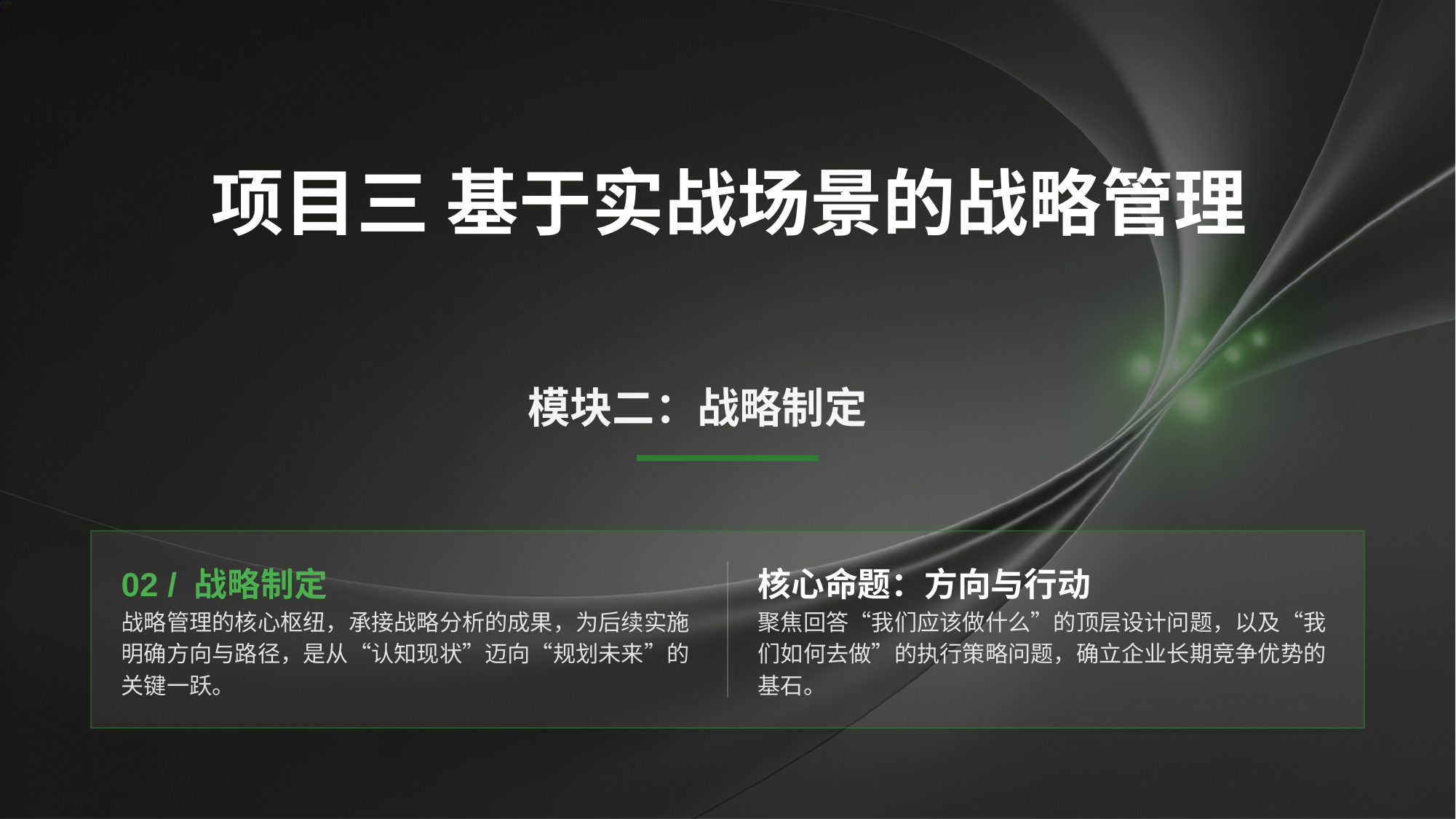

项目三 基于实战场景的战略管理
模块二：战略制定

02 / 战略制定
战略管理的核心枢纽，承接战略分析的成果，为后续实施明确方向与路径，是从“认知现状”迈向“规划未来”的关键一跃。
核心命题：方向与行动
聚焦回答“我们应该做什么”的顶层设计问题，以及“我们如何去做”的执行策略问题，确立企业长期竞争优势的基石。